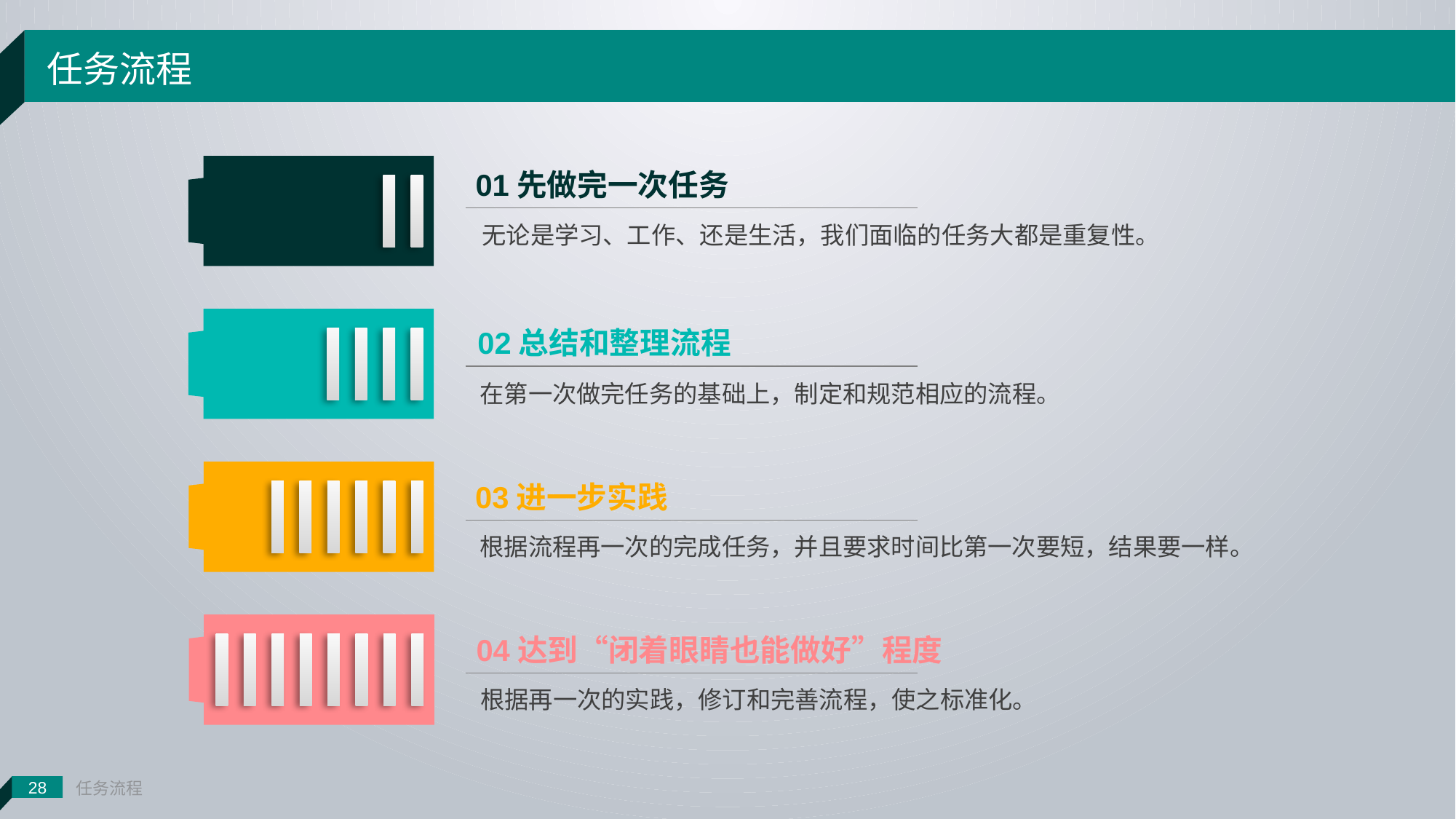

28
任务流程

任务流程

01先做完一次任务
无论是学习、工作、还是生活，我们面临的任务大都是重复性。

02总结和整理流程
在第一次做完任务的基础上，制定和规范相应的流程。

03进一步实践
根据流程再一次的完成任务，并且要求时间比第一次要短，结果要一样。

04达到“闭着眼睛也能做好”程度
根据再一次的实践，修订和完善流程，使之标准化。